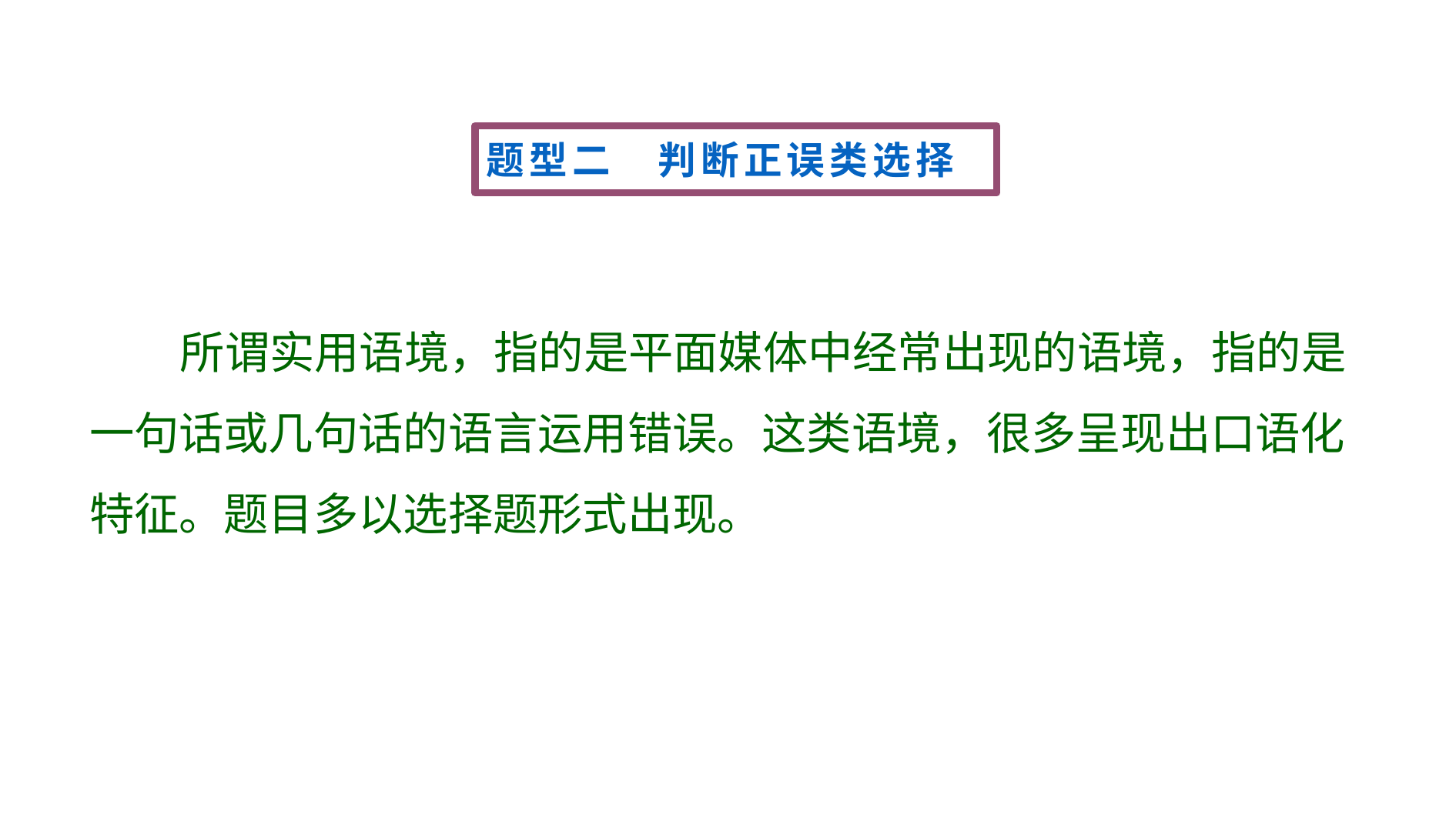

题型二　判断正误类选择
        所谓实用语境，指的是平面媒体中经常出现的语境，指的是一句话或几句话的语言运用错误。这类语境，很多呈现出口语化特征。题目多以选择题形式出现。